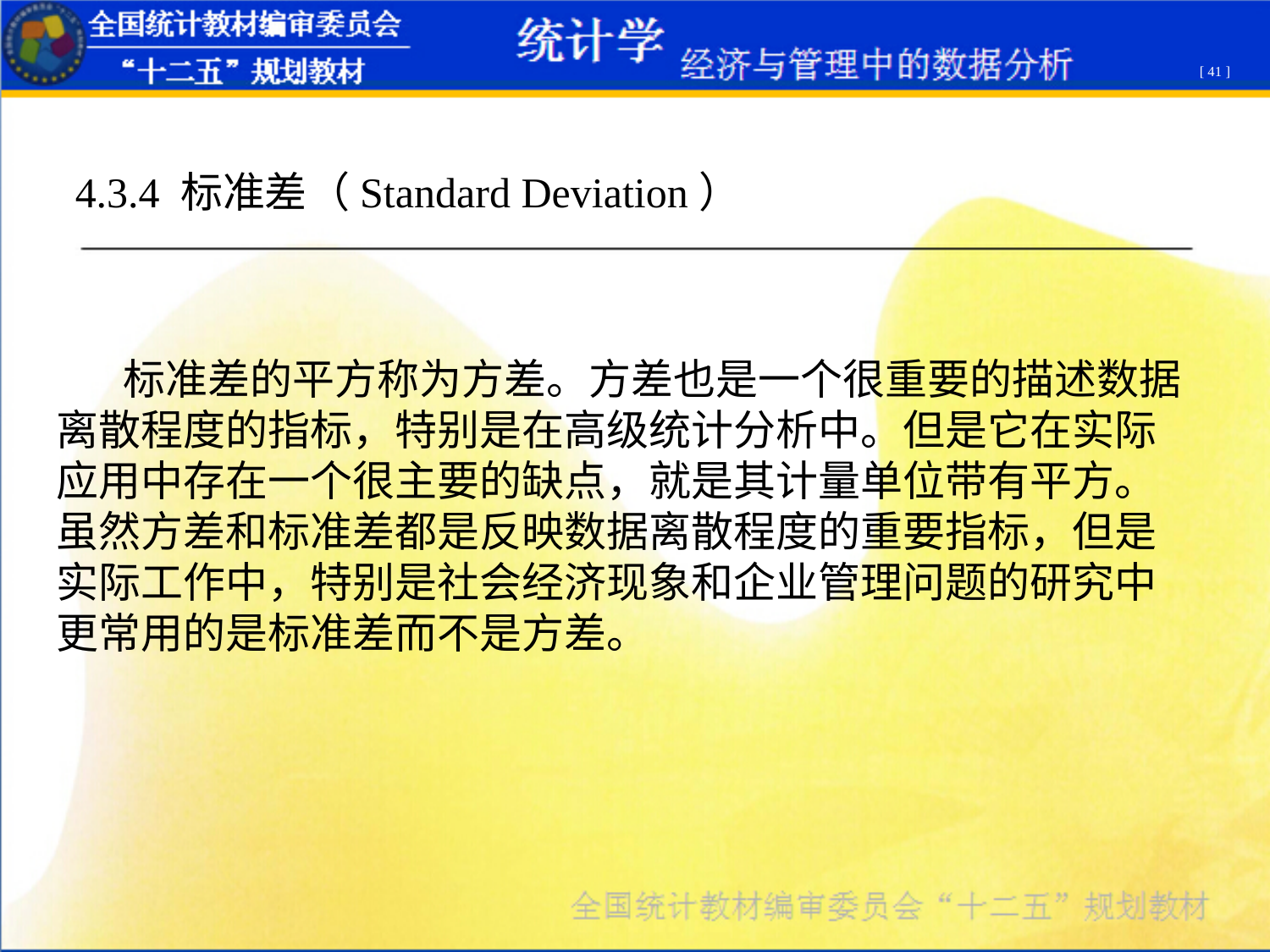

[ 41 ]
4.3.4 标准差（Standard Deviation）
      标准差的平方称为方差。方差也是一个很重要的描述数据离散程度的指标，特别是在高级统计分析中。但是它在实际应用中存在一个很主要的缺点，就是其计量单位带有平方。  虽然方差和标准差都是反映数据离散程度的重要指标，但是实际工作中，特别是社会经济现象和企业管理问题的研究中更常用的是标准差而不是方差。